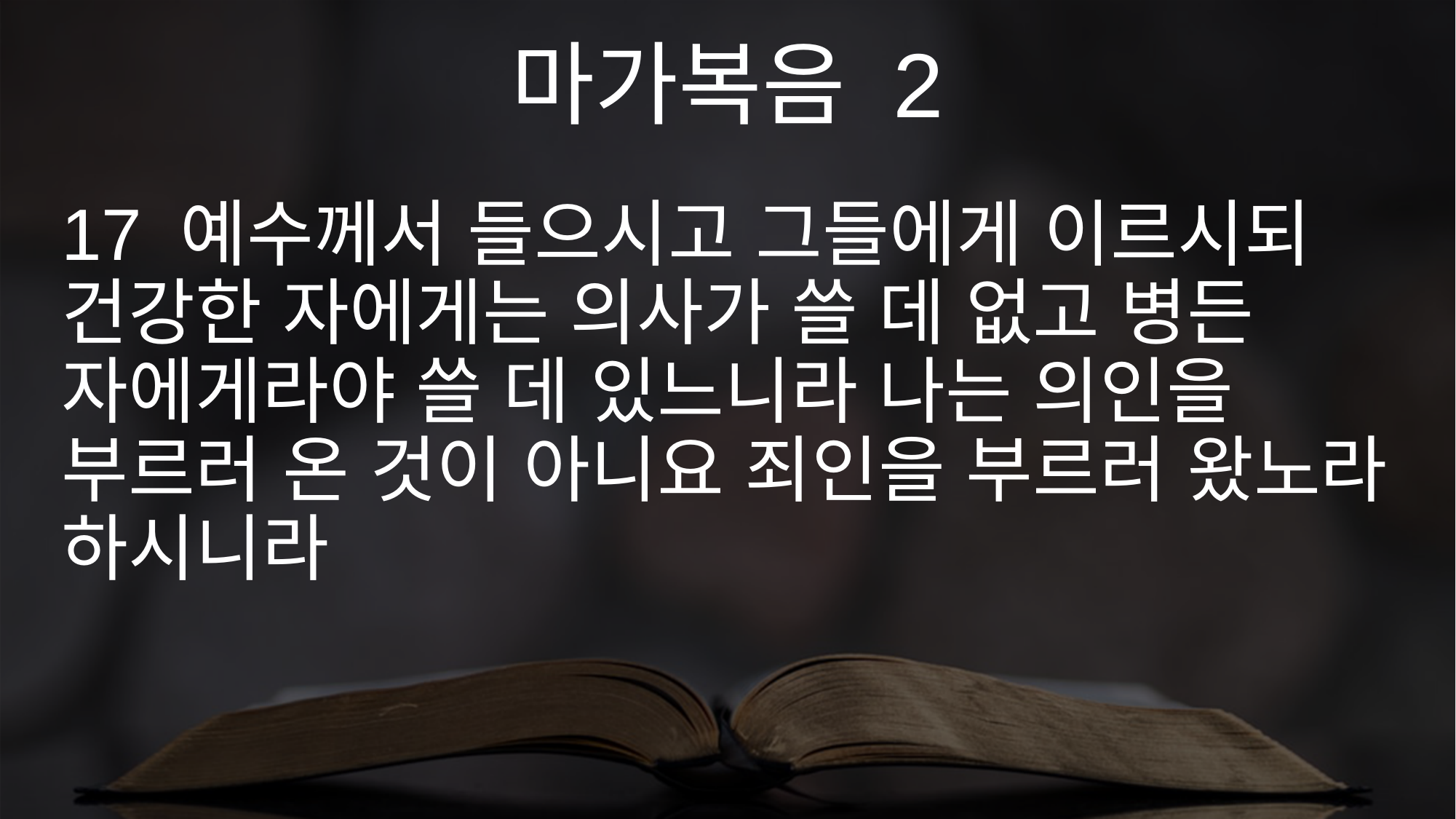

마가복음 2
17 예수께서 들으시고 그들에게 이르시되 건강한 자에게는 의사가 쓸 데 없고 병든 자에게라야 쓸 데 있느니라 나는 의인을 부르러 온 것이 아니요 죄인을 부르러 왔노라 하시니라